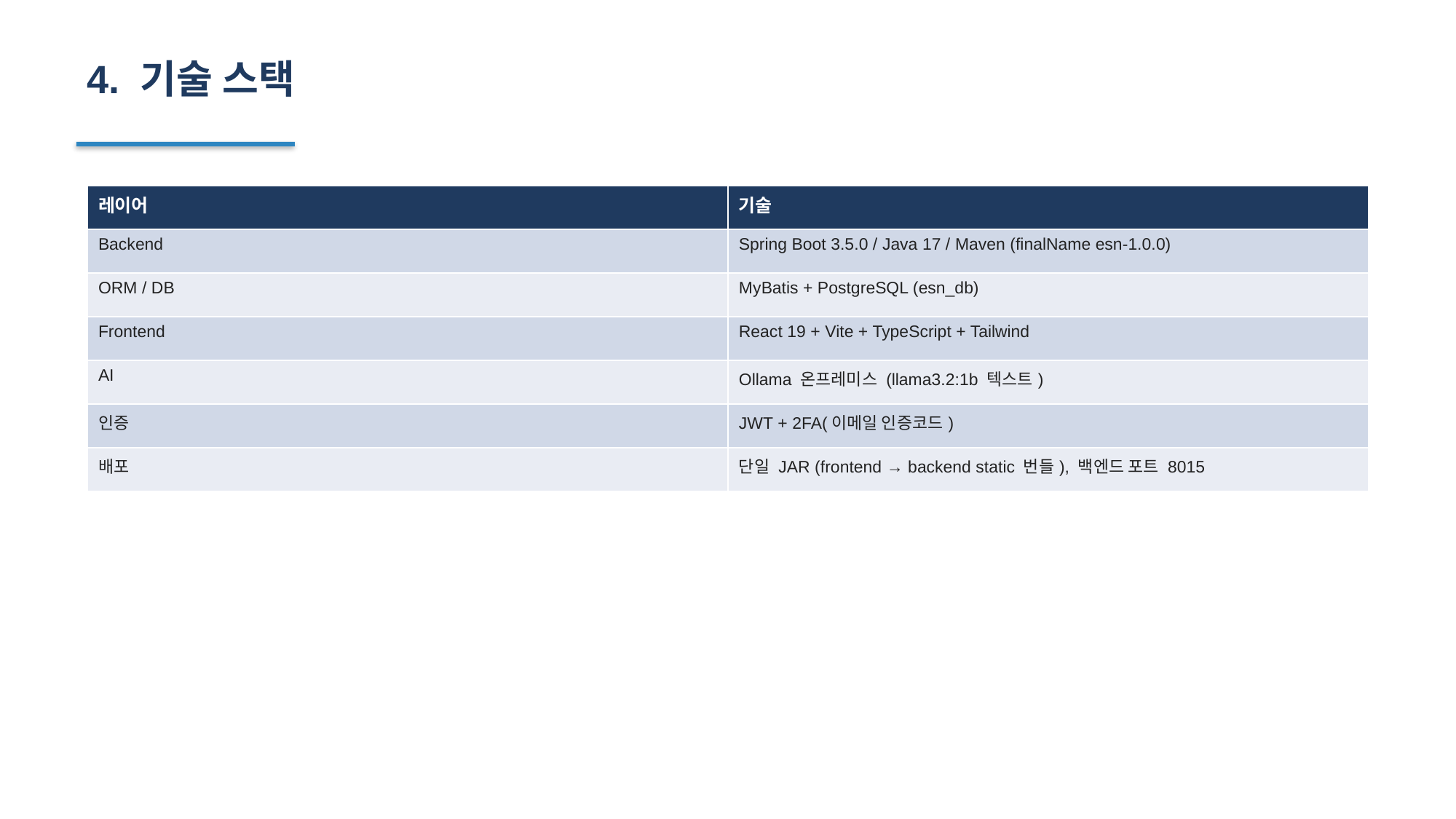

4. 기술 스택

| 레이어 | 기술 |
| --- | --- |
| Backend | Spring Boot 3.5.0 / Java 17 / Maven (finalName esn-1.0.0) |
| ORM / DB | MyBatis + PostgreSQL (esn\_db) |
| Frontend | React 19 + Vite + TypeScript + Tailwind |
| AI | Ollama 온프레미스 (llama3.2:1b 텍스트) |
| 인증 | JWT + 2FA(이메일 인증코드) |
| 배포 | 단일 JAR (frontend → backend static 번들), 백엔드 포트 8015 |